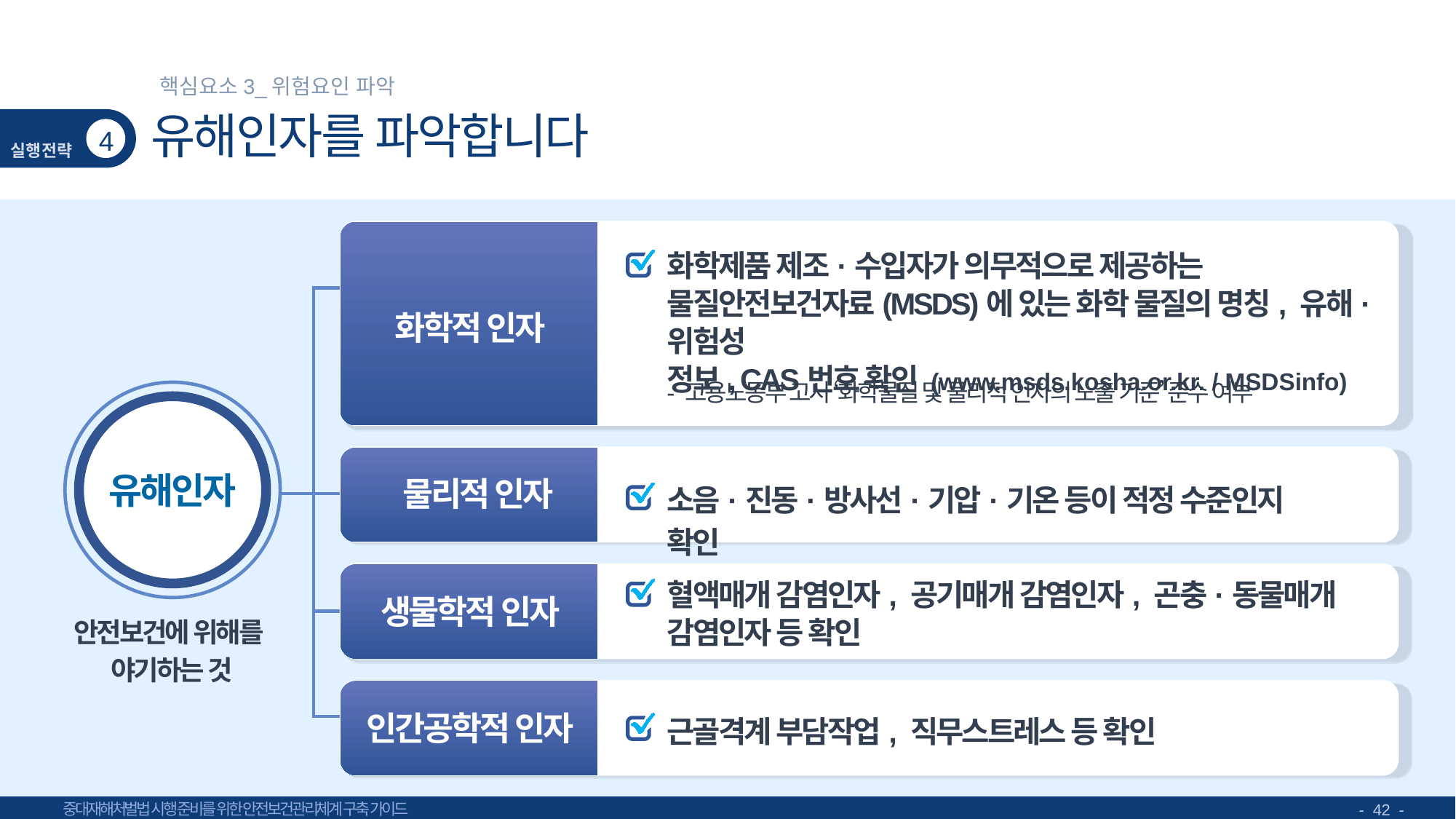

핵심요소3_위험요인 파악
# 유해인자를 파악합니다
4

화학제품 제조·수입자가 의무적으로 제공하는 물질안전보건자료(MSDS)에 있는 화학 물질의 명칭, 유해·위험성
정보, CAS번호 확인 (www.msds.kosha.or.kr. / MSDSinfo)

화학적 인자
- 고용노동부 고시 ‘화학물질 및 물리적 인자의 노출 기준’ 준수 여부

유해인자
 물리적 인자
소음·진동·방사선·기압·기온 등이 적정 수준인지 확인

혈액매개 감염인자, 공기매개 감염인자, 곤충·동물매개 감염인자 등 확인

생물학적 인자
안전보건에 위해를
야기하는 것

근골격계 부담작업, 직무스트레스 등 확인
인간공학적 인자

-  42  -